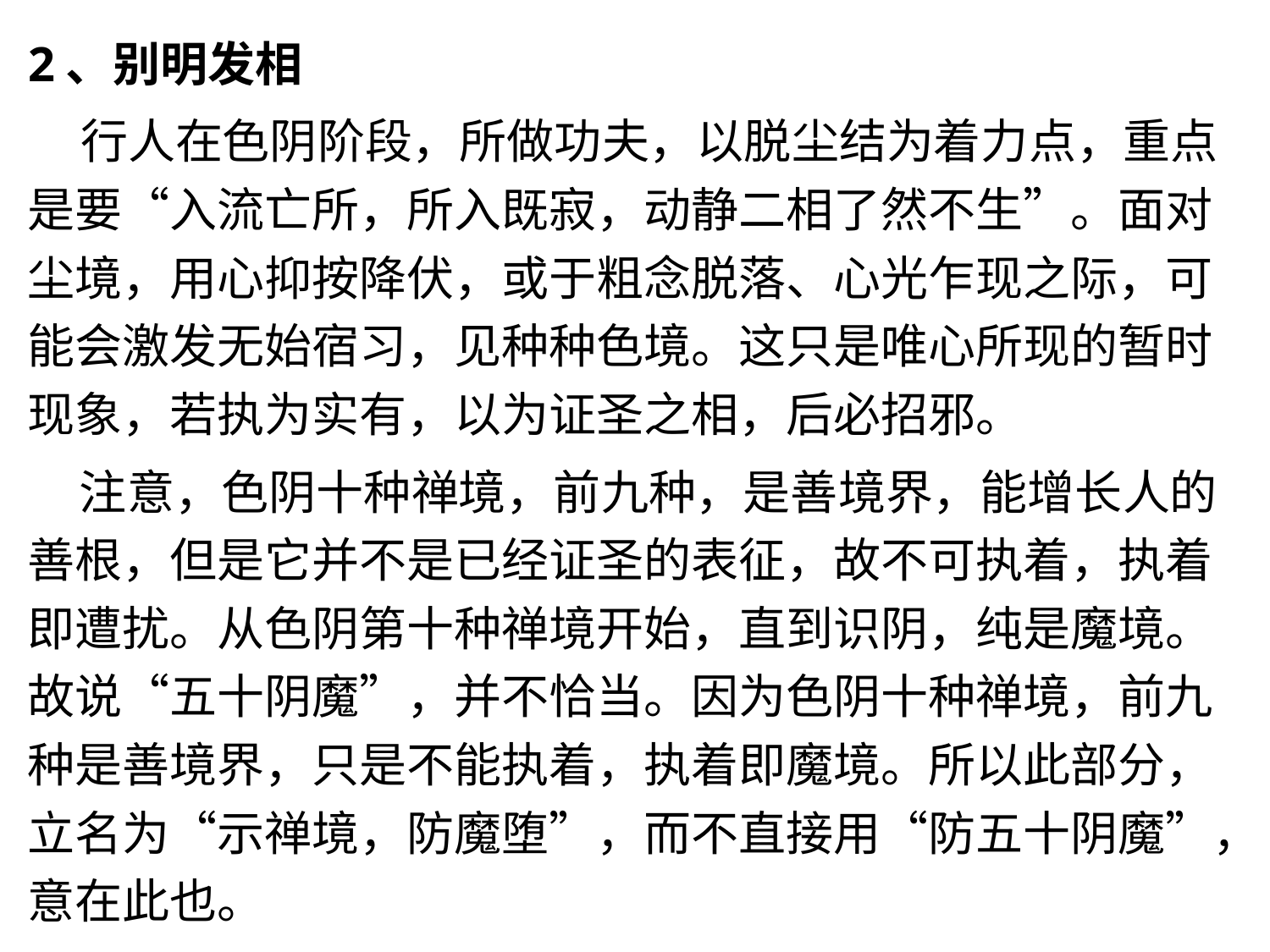

2、别明发相
    行人在色阴阶段，所做功夫，以脱尘结为着力点，重点是要“入流亡所，所入既寂，动静二相了然不生”。面对尘境，用心抑按降伏，或于粗念脱落、心光乍现之际，可能会激发无始宿习，见种种色境。这只是唯心所现的暂时现象，若执为实有，以为证圣之相，后必招邪。
    注意，色阴十种禅境，前九种，是善境界，能增长人的善根，但是它并不是已经证圣的表征，故不可执着，执着即遭扰。从色阴第十种禅境开始，直到识阴，纯是魔境。故说“五十阴魔”，并不恰当。因为色阴十种禅境，前九种是善境界，只是不能执着，执着即魔境。所以此部分，立名为“示禅境，防魔堕”，而不直接用“防五十阴魔”，意在此也。